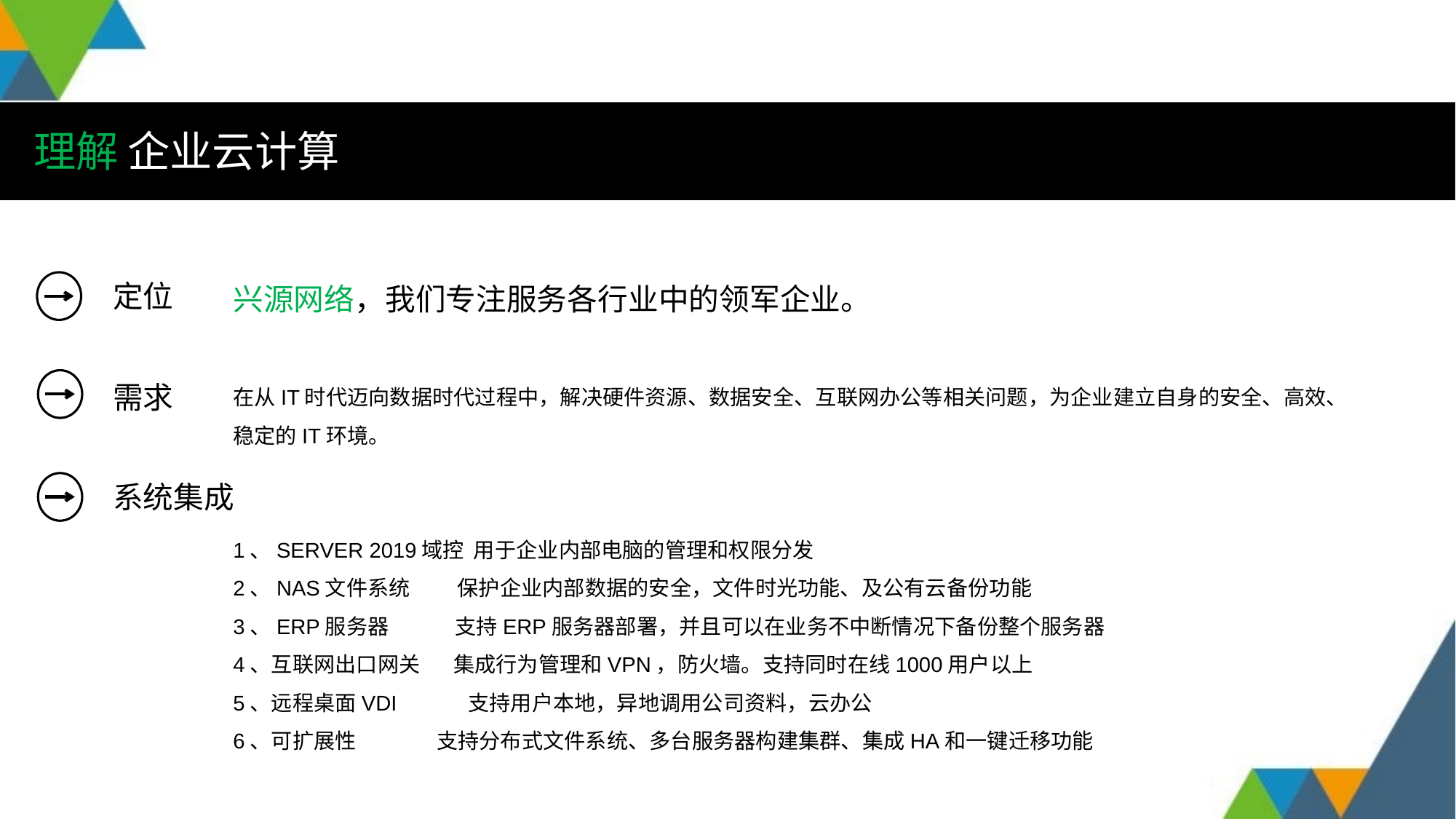

# 理解 企业云计算
兴源网络，我们专注服务各行业中的领军企业。

在从IT时代迈向数据时代过程中，解决硬件资源、数据安全、互联网办公等相关问题，为企业建立自身的安全、高效、稳定的IT环境。

1、SERVER 2019域控  用于企业内部电脑的管理和权限分发
2、NAS文件系统          保护企业内部数据的安全，文件时光功能、及公有云备份功能
3、ERP服务器              支持ERP服务器部署，并且可以在业务不中断情况下备份整个服务器
4、互联网出口网关       集成行为管理和VPN，防火墙。支持同时在线1000用户以上
5、远程桌面VDI           支持用户本地，异地调用公司资料，云办公
6、可扩展性                 支持分布式文件系统、多台服务器构建集群、集成HA和一键迁移功能
定位

需求
系统集成